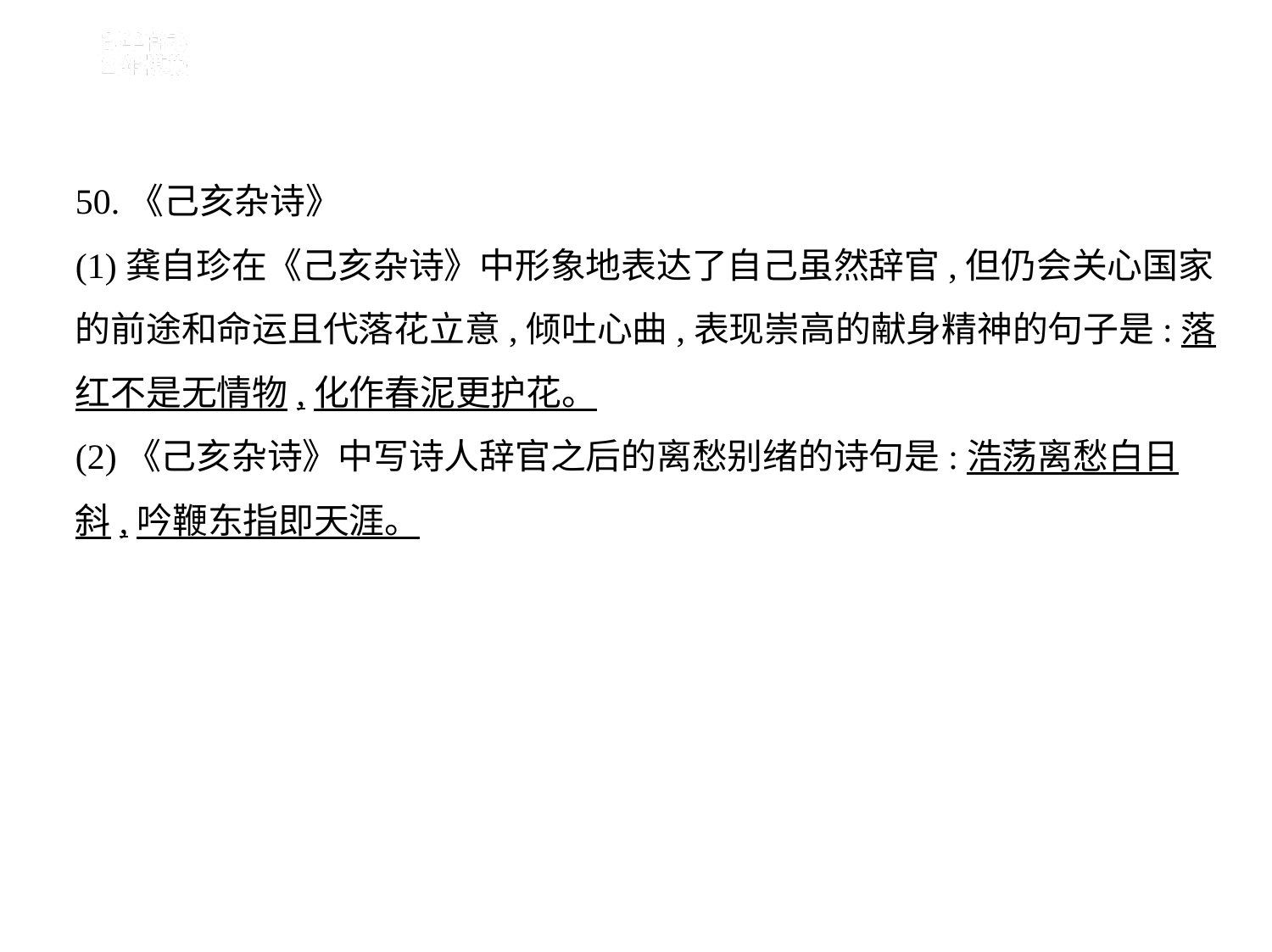

50.《己亥杂诗》
(1)龚自珍在《己亥杂诗》中形象地表达了自己虽然辞官,但仍会关心国家
的前途和命运且代落花立意,倾吐心曲,表现崇高的献身精神的句子是:落
红不是无情物,化作春泥更护花。
(2)《己亥杂诗》中写诗人辞官之后的离愁别绪的诗句是:浩荡离愁白日
斜,吟鞭东指即天涯。